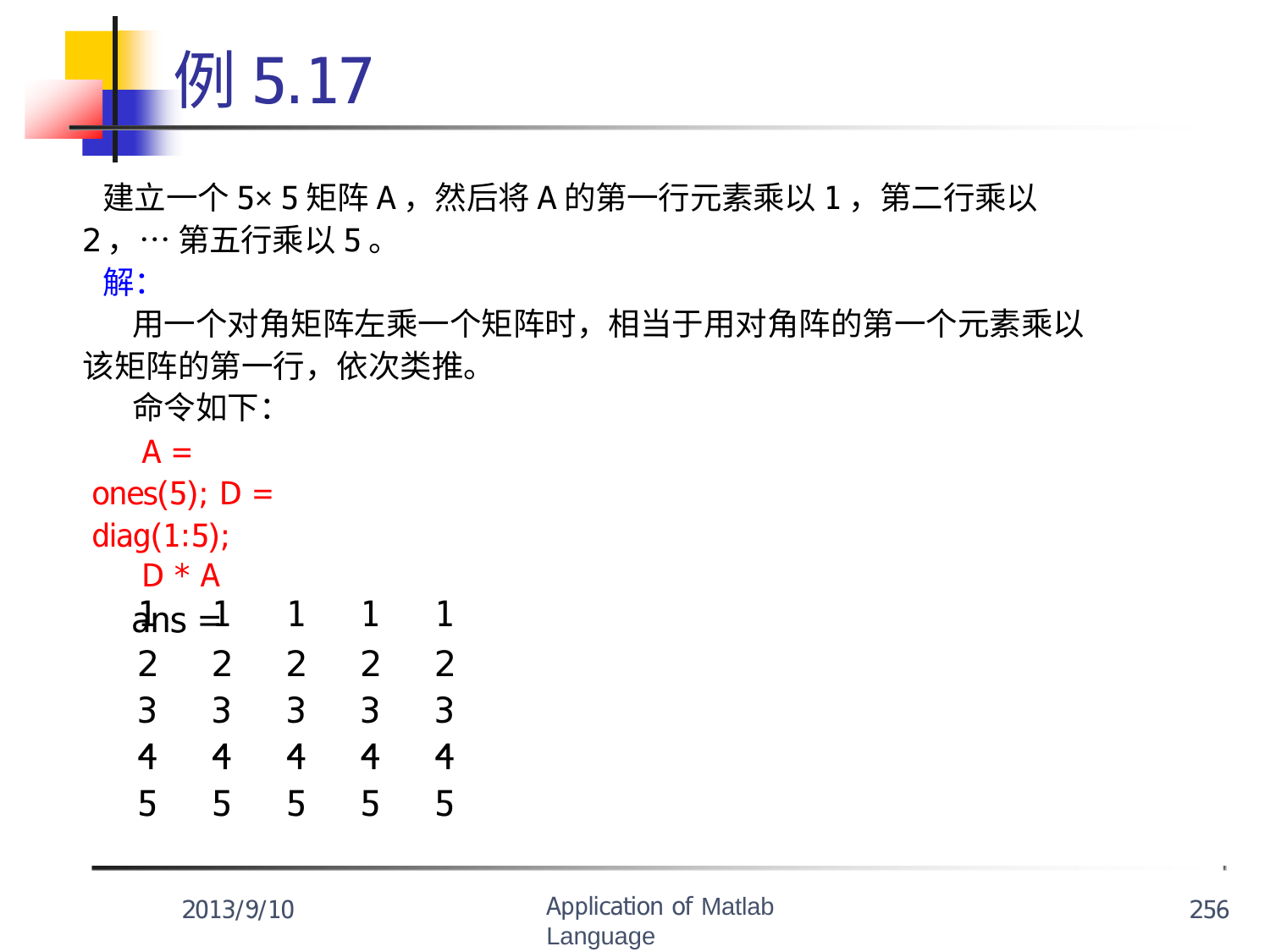

# 例5.17
建立一个5×5矩阵A，然后将A的第一行元素乘以1，第二行乘以2，… 第五行乘以5。
解：
用一个对角矩阵左乘一个矩阵时，相当于用对角阵的第一个元素乘以 该矩阵的第一行，依次类推。
命令如下：
A = ones(5); D = diag(1:5);
D * A
ans =
| 1 | 1 | 1 | 1 | 1 |
| --- | --- | --- | --- | --- |
| 2 | 2 | 2 | 2 | 2 |
| 3 | 3 | 3 | 3 | 3 |
| 4 | 4 | 4 | 4 | 4 |
| 5 | 5 | 5 | 5 | 5 |
Application of Matlab Language
2013/9/10
256